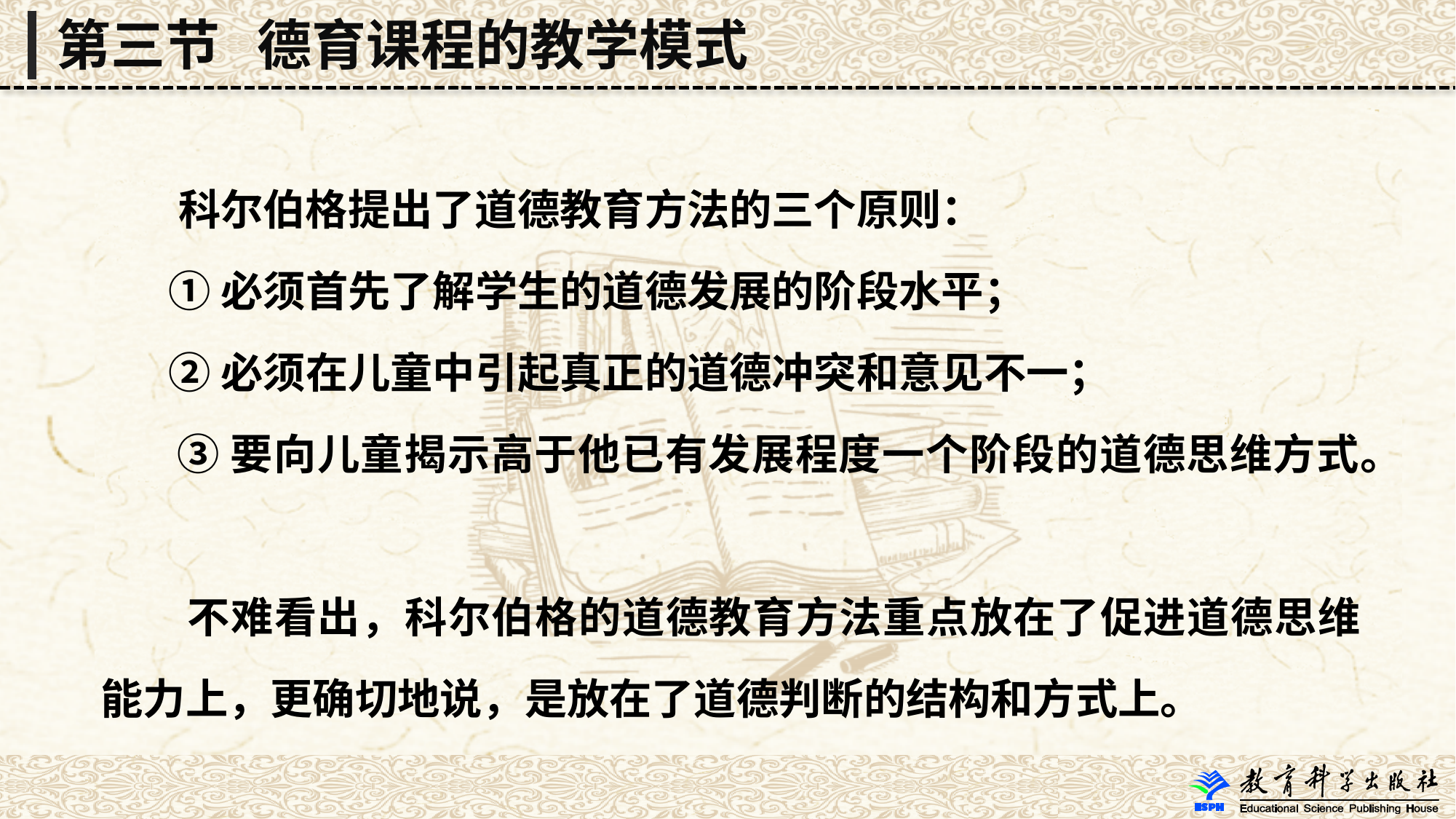

第三节   德育课程的教学模式
       科尔伯格提出了道德教育方法的三个原则：
       ①必须首先了解学生的道德发展的阶段水平；
       ②必须在儿童中引起真正的道德冲突和意见不一；
       ③要向儿童揭示高于他已有发展程度一个阶段的道德思维方式。
       不难看出，科尔伯格的道德教育方法重点放在了促进道德思维能力上，更确切地说，是放在了道德判断的结构和方式上。